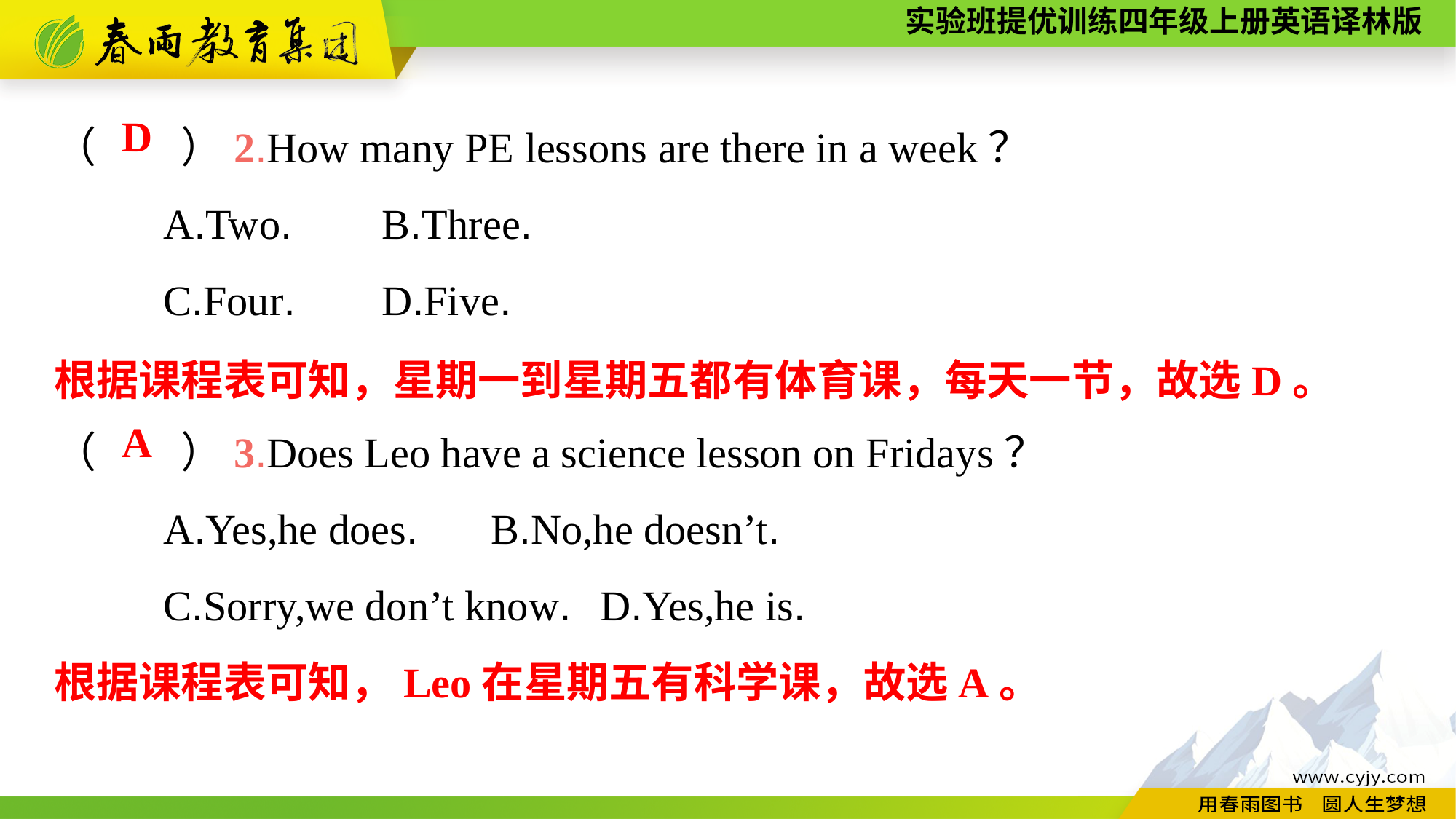

（　　）2.How many PE lessons are there in a week？
	A.Two.	B.Three.
	C.Four.	D.Five.

（　　）3.Does Leo have a science lesson on Fridays？
	A.Yes,he does.	B.No,he doesn’t.
	C.Sorry,we don’t know.	D.Yes,he is.
D
根据课程表可知，星期一到星期五都有体育课，每天一节，故选D。
A
根据课程表可知，Leo在星期五有科学课，故选A。